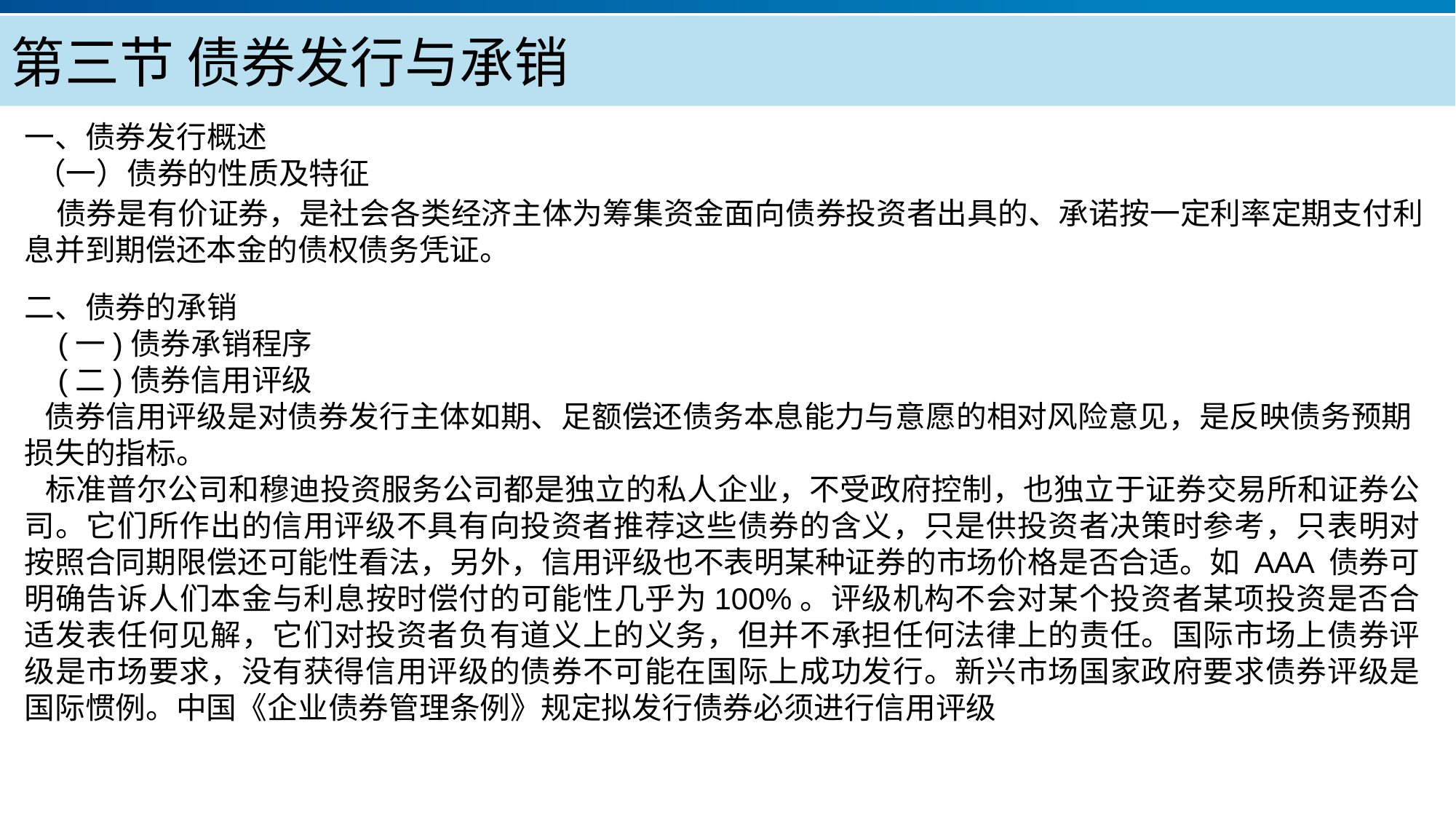

第三节 债券发行与承销
一、债券发行概述

（一）债券的性质及特征
债券是有价证券，是社会各类经济主体为筹集资金面向债券投资者出具的、承诺按一定利率定期支付利息并到期偿还本金的债权债务凭证。
二、债券的承销
    (一)债券承销程序
    (二)债券信用评级
  债券信用评级是对债券发行主体如期、足额偿还债务本息能力与意愿的相对风险意见，是反映债务预期损失的指标。
  标准普尔公司和穆迪投资服务公司都是独立的私人企业，不受政府控制，也独立于证券交易所和证券公司。它们所作出的信用评级不具有向投资者推荐这些债券的含义，只是供投资者决策时参考，只表明对按照合同期限偿还可能性看法，另外，信用评级也不表明某种证券的市场价格是否合适。如 AAA 债券可明确告诉人们本金与利息按时偿付的可能性几乎为100%。评级机构不会对某个投资者某项投资是否合适发表任何见解，它们对投资者负有道义上的义务，但并不承担任何法律上的责任。国际市场上债券评级是市场要求，没有获得信用评级的债券不可能在国际上成功发行。新兴市场国家政府要求债券评级是国际惯例。中国《企业债券管理条例》规定拟发行债券必须进行信用评级

产品服务
公司优势
公司简介
产品系列
品牌优势
企业愿景
主打产品
团队组织
核心竞争力
人才优势
联系方式
历程荣誉
售后支持
商业模式
期待合作